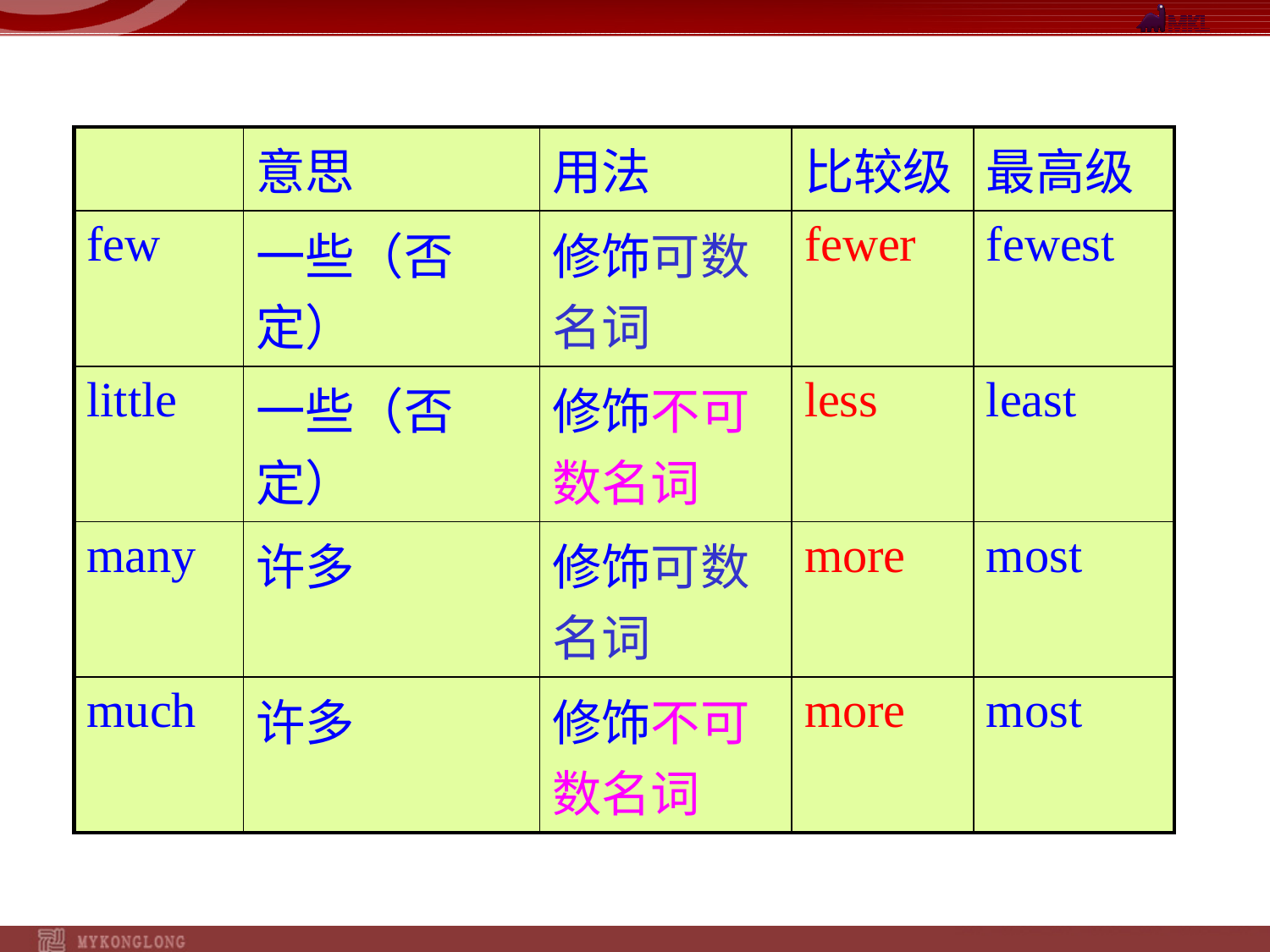

|  | 意思 | 用法 | 比较级 | 最高级 |
| --- | --- | --- | --- | --- |
| few | 一些（否定） | 修饰可数名词 | fewer | fewest |
| little | 一些（否定） | 修饰不可数名词 | less | least |
| many | 许多 | 修饰可数名词 | more | most |
| much | 许多 | 修饰不可数名词 | more | most |